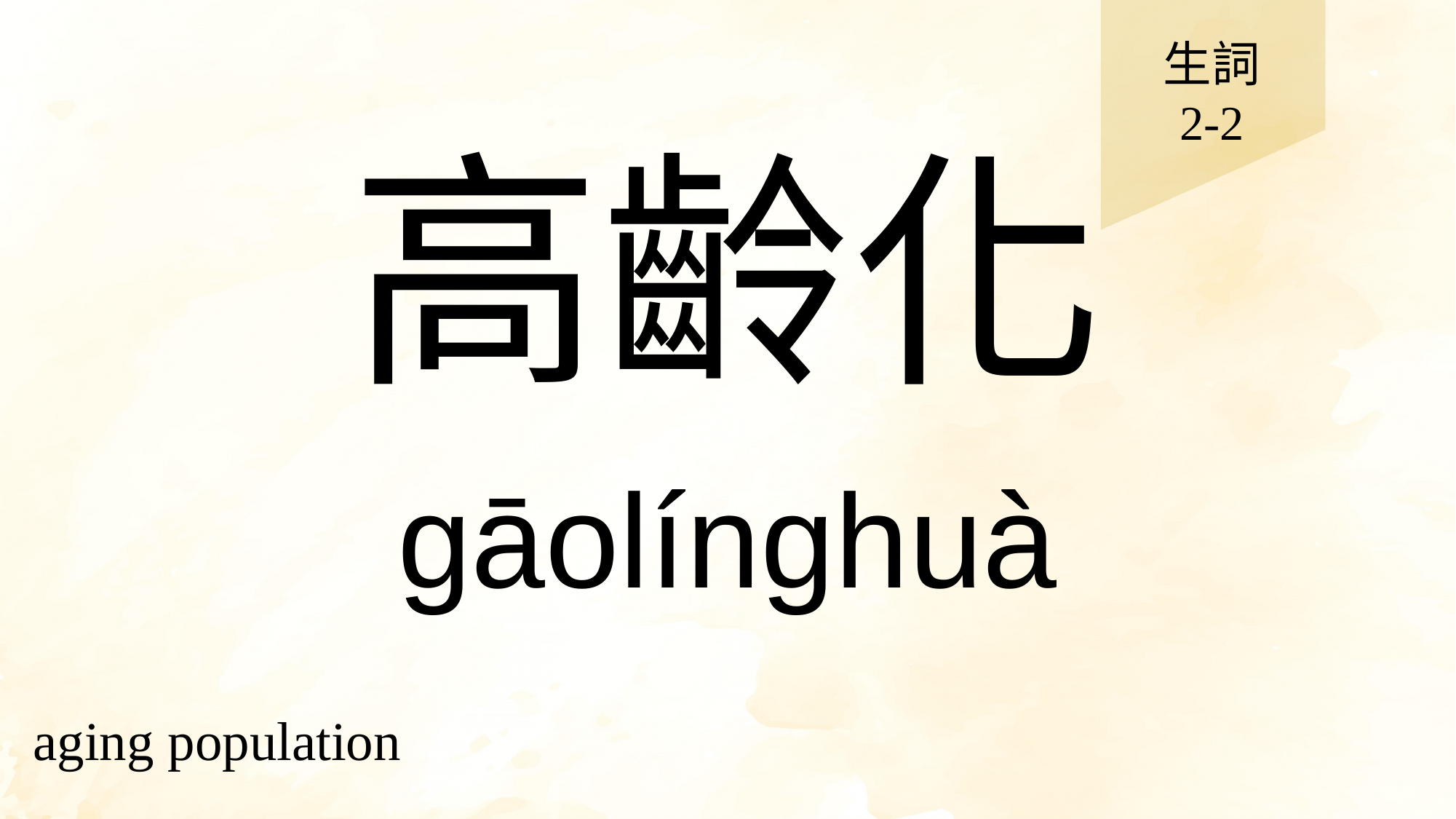

生詞
2-2
# 高齡化
gāolínghuà
aging population